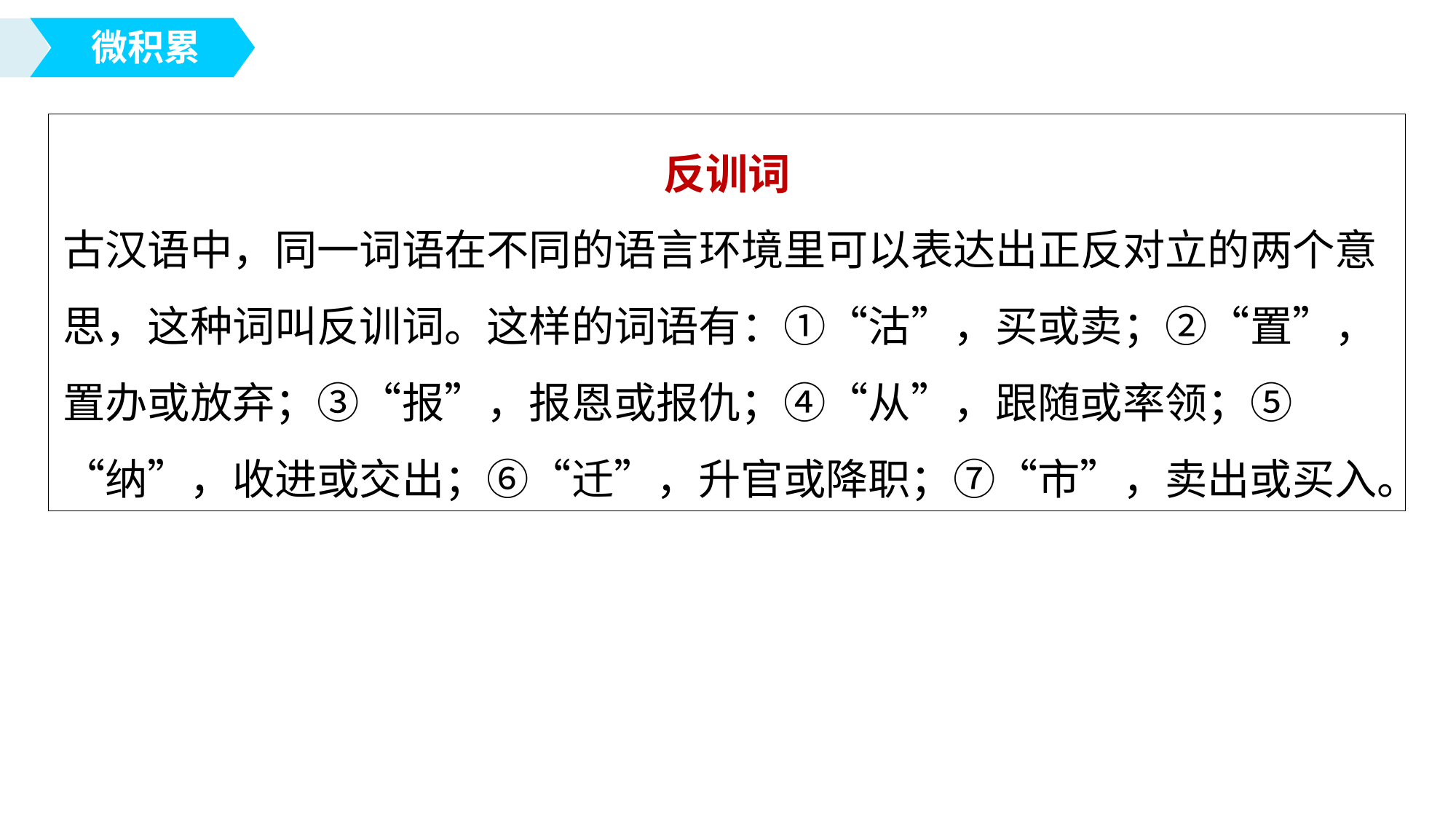

微积累

反训词
古汉语中，同一词语在不同的语言环境里可以表达出正反对立的两个意思，这种词叫反训词。这样的词语有：①“沽”，买或卖；②“置”，置办或放弃；③“报”，报恩或报仇；④“从”，跟随或率领；⑤“纳”，收进或交出；⑥“迁”，升官或降职；⑦“市”，卖出或买入。